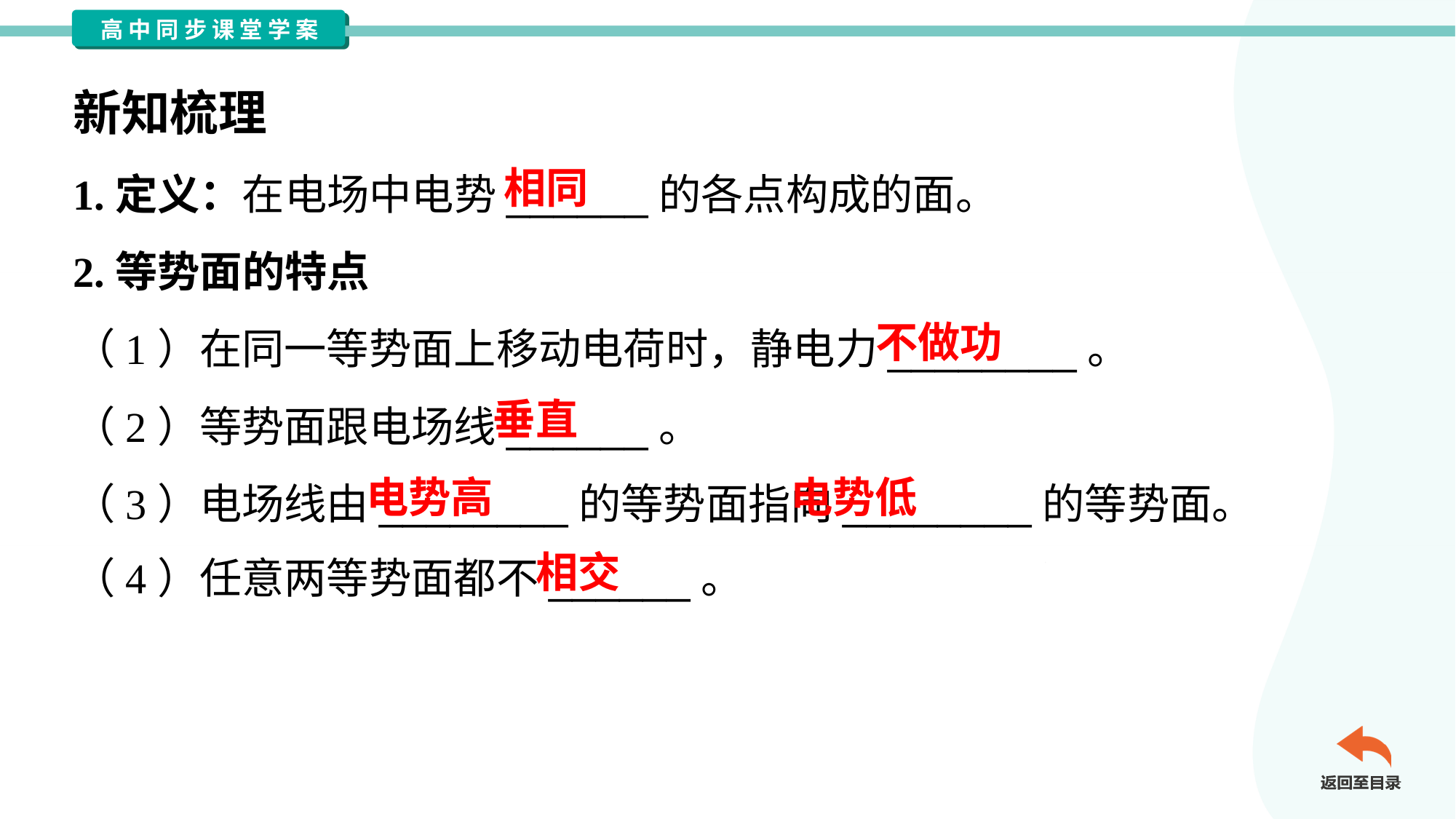

新知梳理
相同
1.定义：在电场中电势______的各点构成的面。
2.等势面的特点
（1）在同一等势面上移动电荷时，静电力________。
（2）等势面跟电场线______。
（3）电场线由________的等势面指向________的等势面。
（4）任意两等势面都不______。
不做功
垂直
电势高
电势低
相交